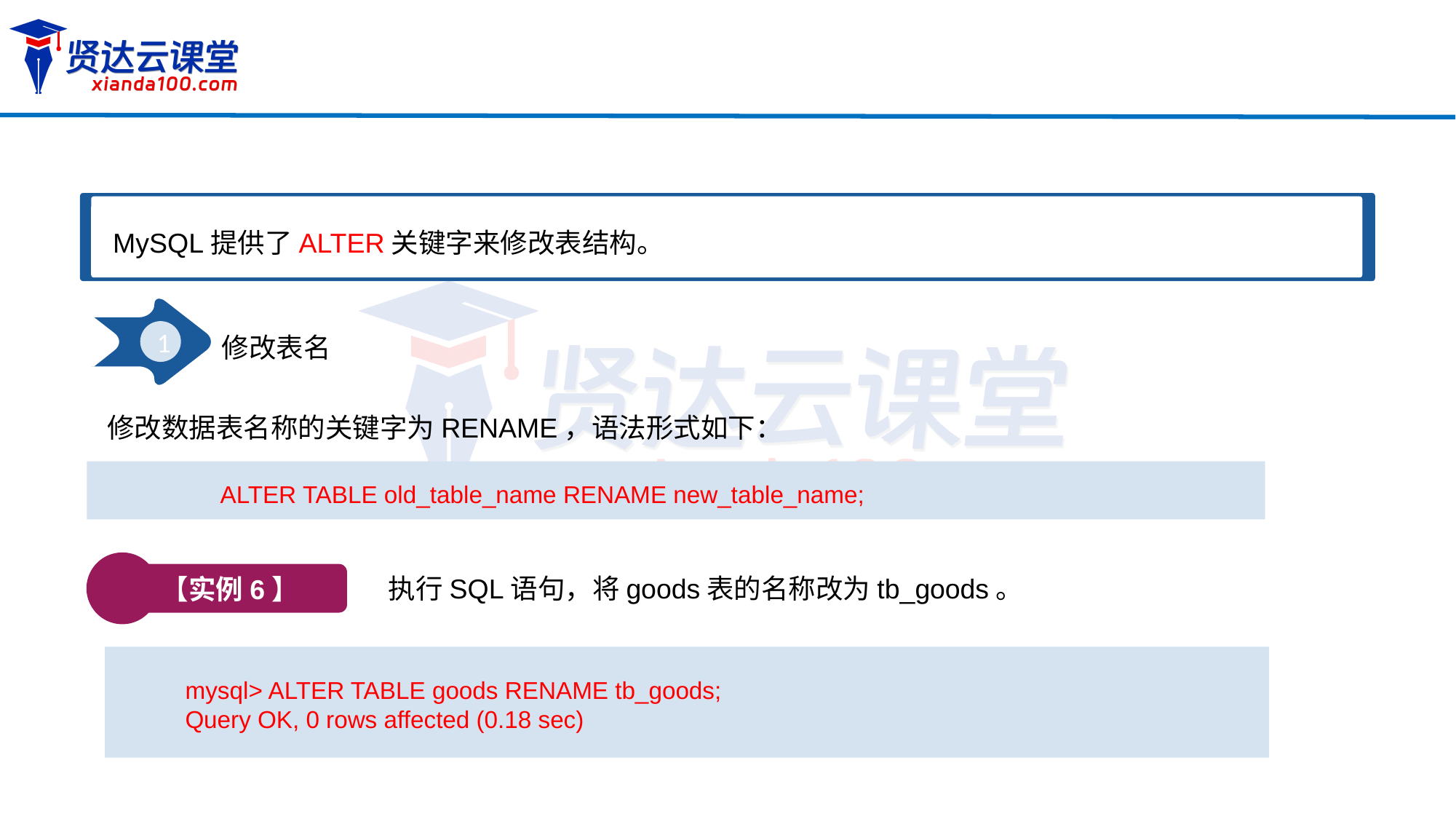

MySQL提供了ALTER关键字来修改表结构。

1
修改表名
修改数据表名称的关键字为RENAME，语法形式如下：

ALTER TABLE old_table_name RENAME new_table_name;

【实例6】
执行SQL语句，将goods表的名称改为tb_goods。

mysql> ALTER TABLE goods RENAME tb_goods;
Query OK, 0 rows affected (0.18 sec)